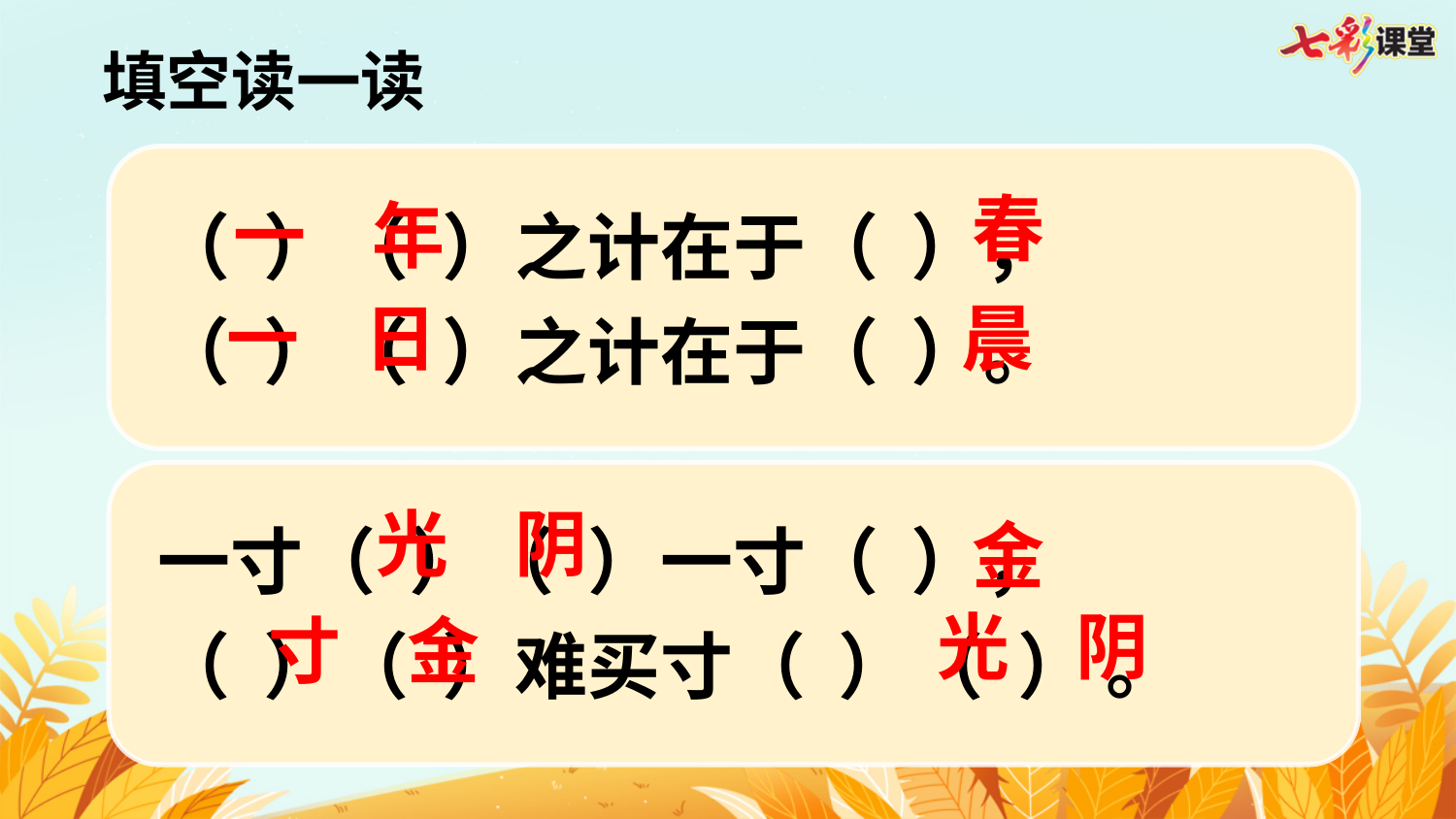

填空读一读

春
（  ）（  ）之计在于（  ），
（  ）（  ）之计在于（  ）。

一寸（  ）（  ）一寸（  ），
（  ）（  ）难买寸（  ）（  ） 。
一    年
晨
一    日

光    阴
金
光    阴
寸    金